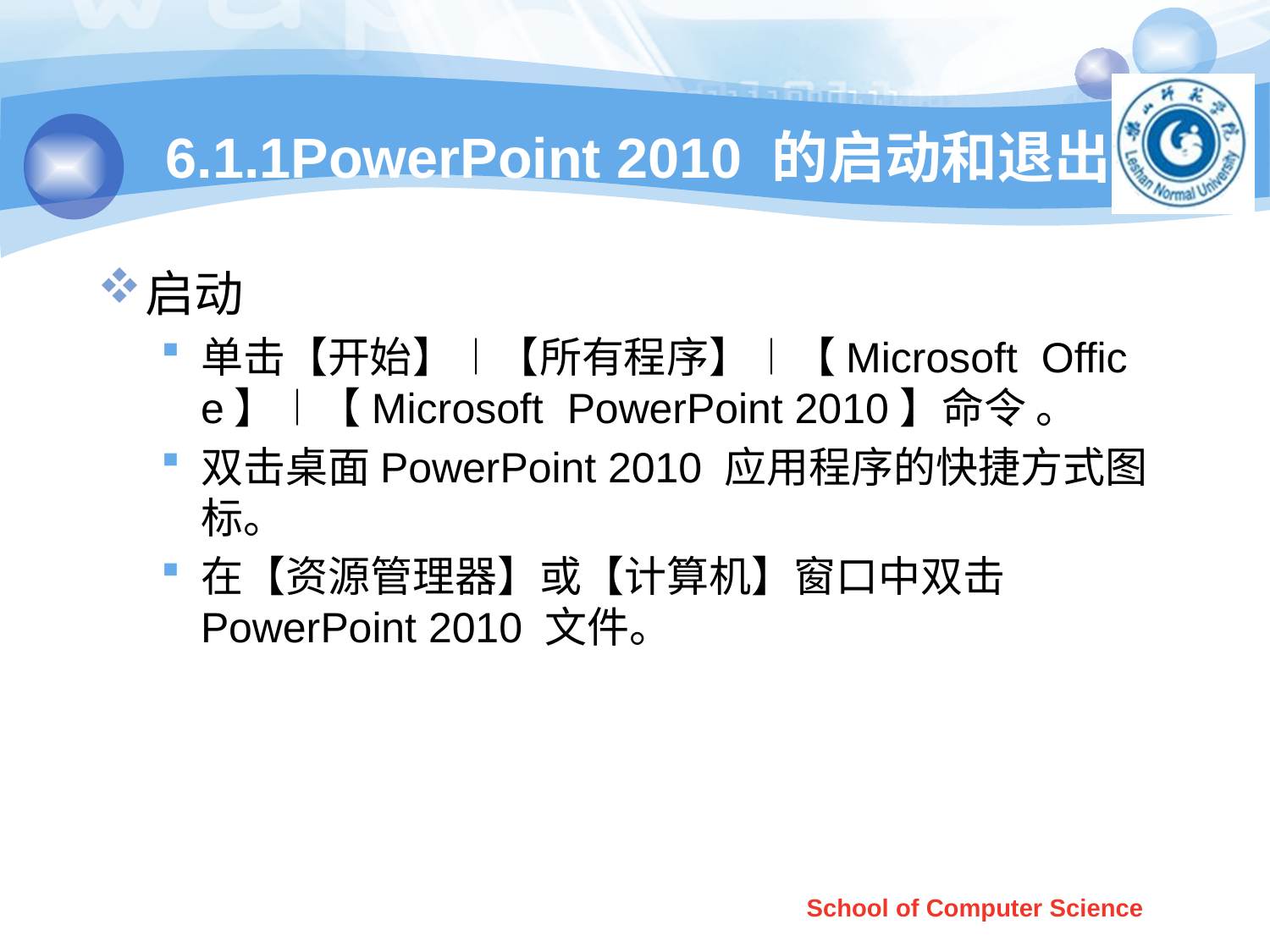

# 6.1.1PowerPoint 2010 的启动和退出
启动
单击【开始】︱【所有程序】︱【Microsoft  Office】︱【Microsoft  PowerPoint 2010】命令 。
双击桌面PowerPoint 2010 应用程序的快捷方式图标。
在【资源管理器】或【计算机】窗口中双击PowerPoint 2010 文件。

School of Computer Science